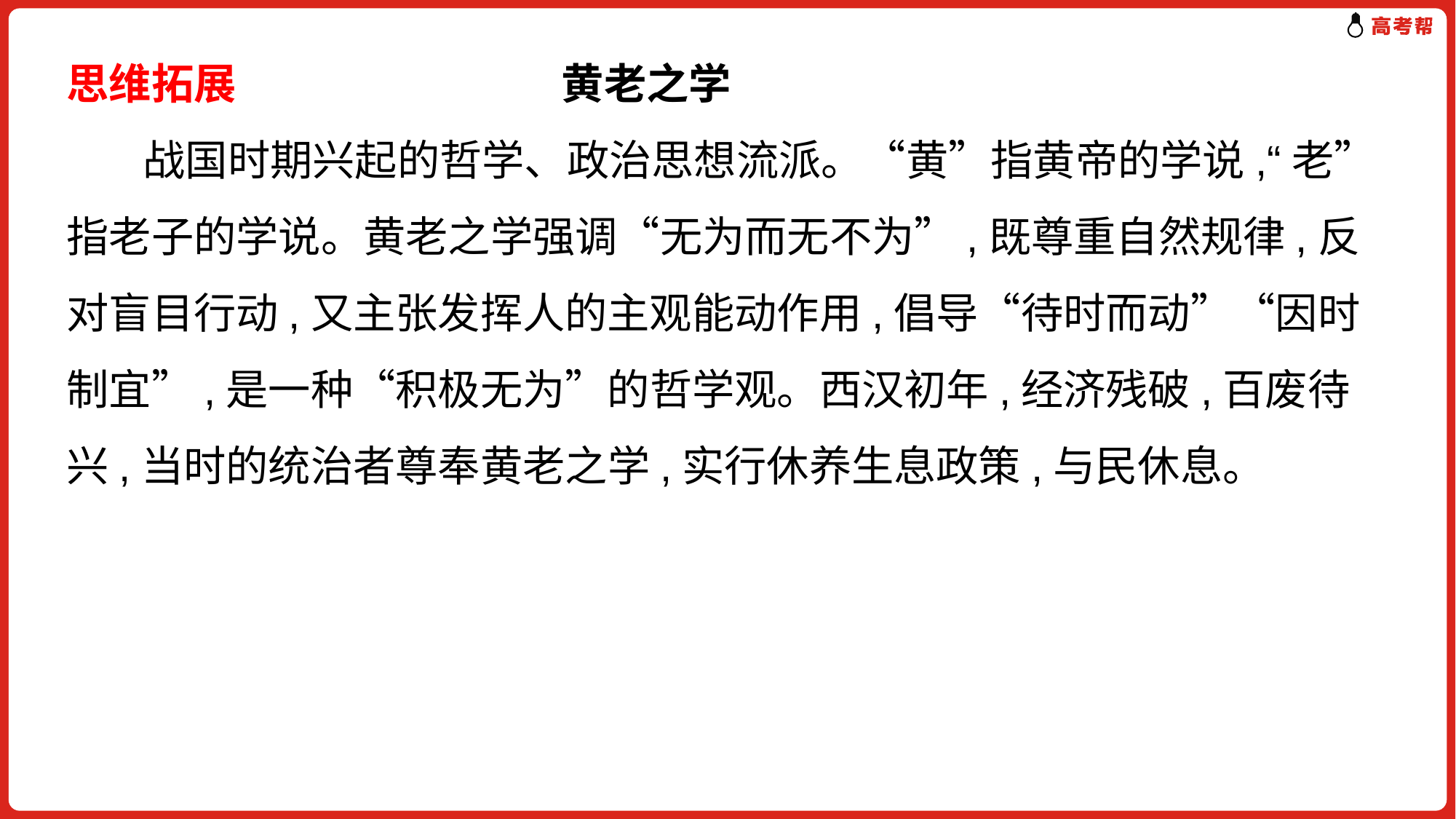

思维拓展　　                         黄老之学
       战国时期兴起的哲学、政治思想流派。“黄”指黄帝的学说,“老”指老子的学说。黄老之学强调“无为而无不为”,既尊重自然规律,反对盲目行动,又主张发挥人的主观能动作用,倡导“待时而动”“因时制宜”,是一种“积极无为”的哲学观。西汉初年,经济残破,百废待兴,当时的统治者尊奉黄老之学,实行休养生息政策,与民休息。